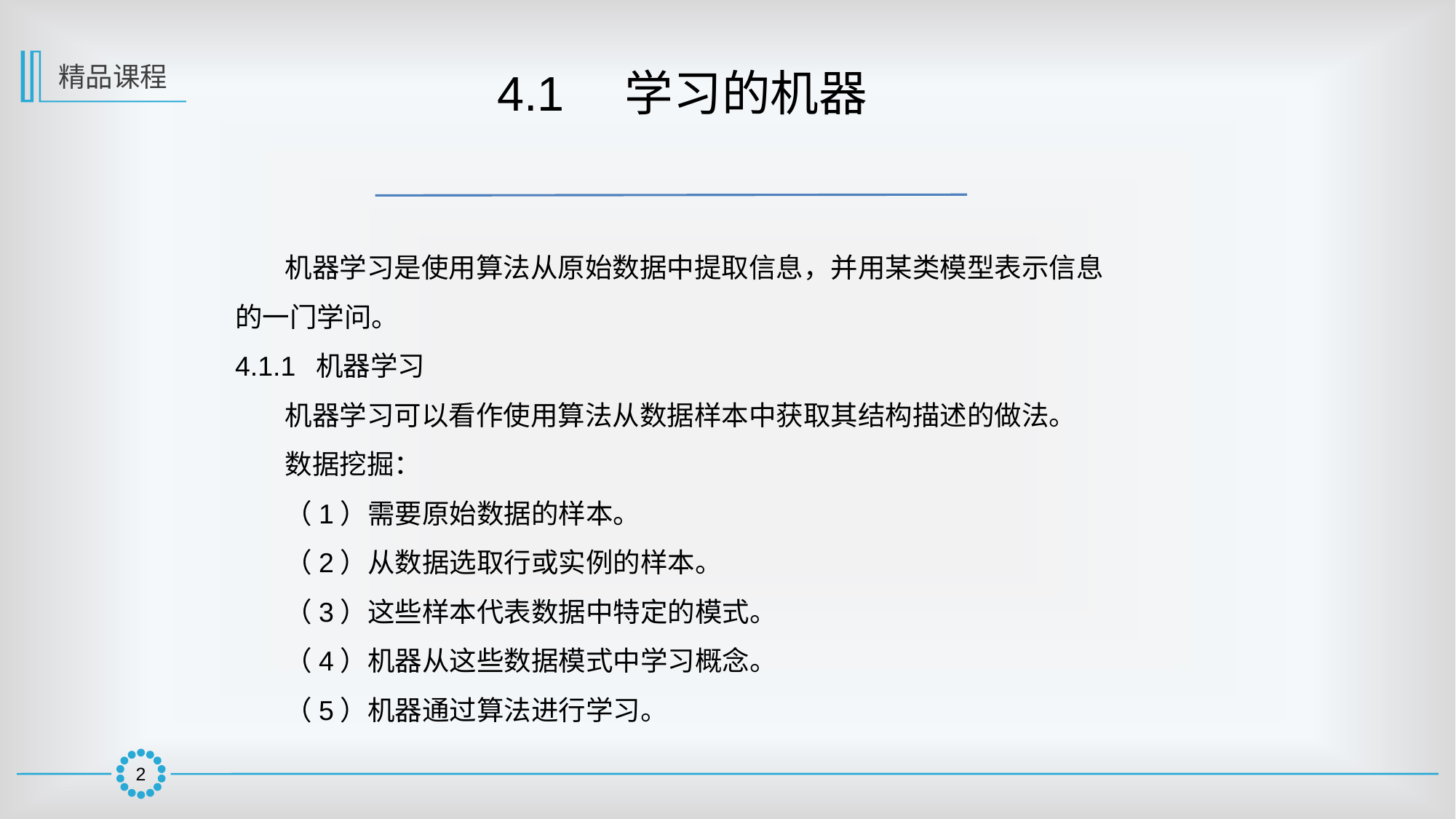

精品课程
 4.1　学习的机器

       机器学习是使用算法从原始数据中提取信息，并用某类模型表示信息的一门学问。
4.1.1 机器学习
       机器学习可以看作使用算法从数据样本中获取其结构描述的做法。
       数据挖掘：
       （1）需要原始数据的样本。
       （2）从数据选取行或实例的样本。
       （3）这些样本代表数据中特定的模式。
       （4）机器从这些数据模式中学习概念。
       （5）机器通过算法进行学习。

2